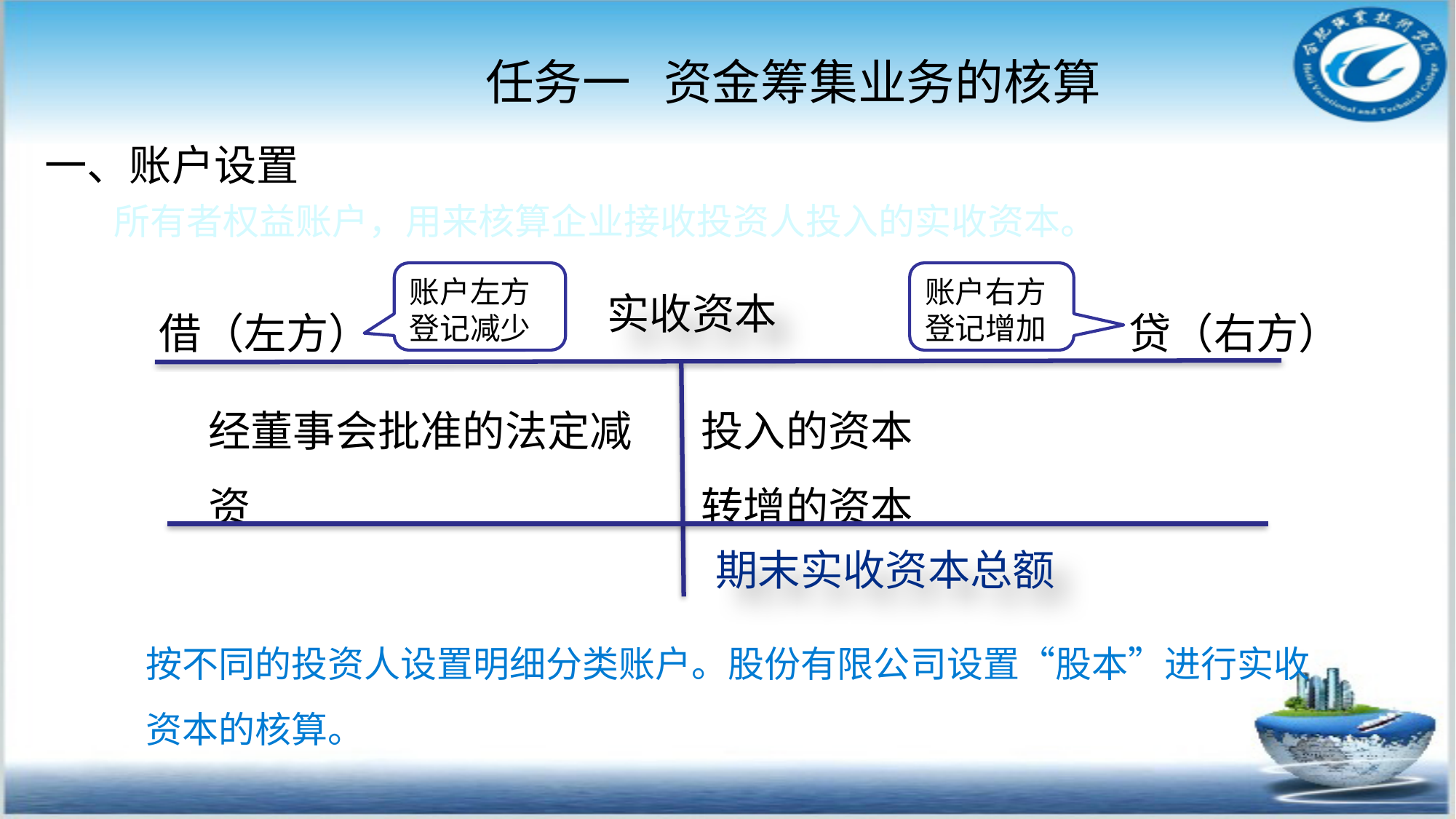

任务一   资金筹集业务的核算
#
一、账户设置
   所有者权益账户，用来核算企业接收投资人投入的实收资本。
账户左方登记减少
账户右方登记增加
实收资本
借（左方）
贷（右方）
经董事会批准的法定减资
投入的资本
转增的资本
期末实收资本总额
按不同的投资人设置明细分类账户。股份有限公司设置“股本”进行实收资本的核算。